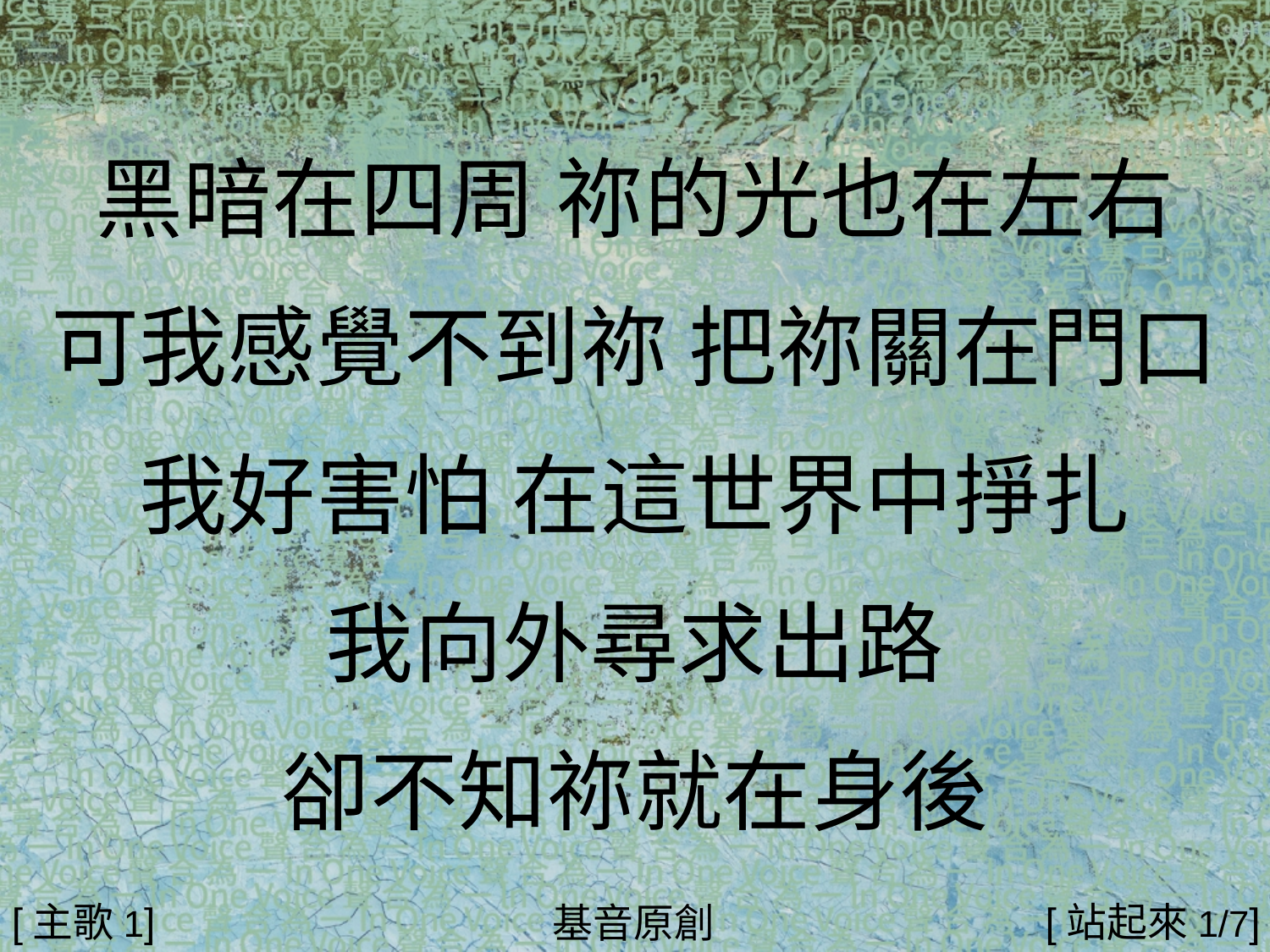

黑暗在四周 祢的光也在左右

可我感覺不到祢 把祢關在門口

我好害怕 在這世界中掙扎

我向外尋求出路

卻不知祢就在身後

#

[主歌1]
[站起來1/7]
基音原創